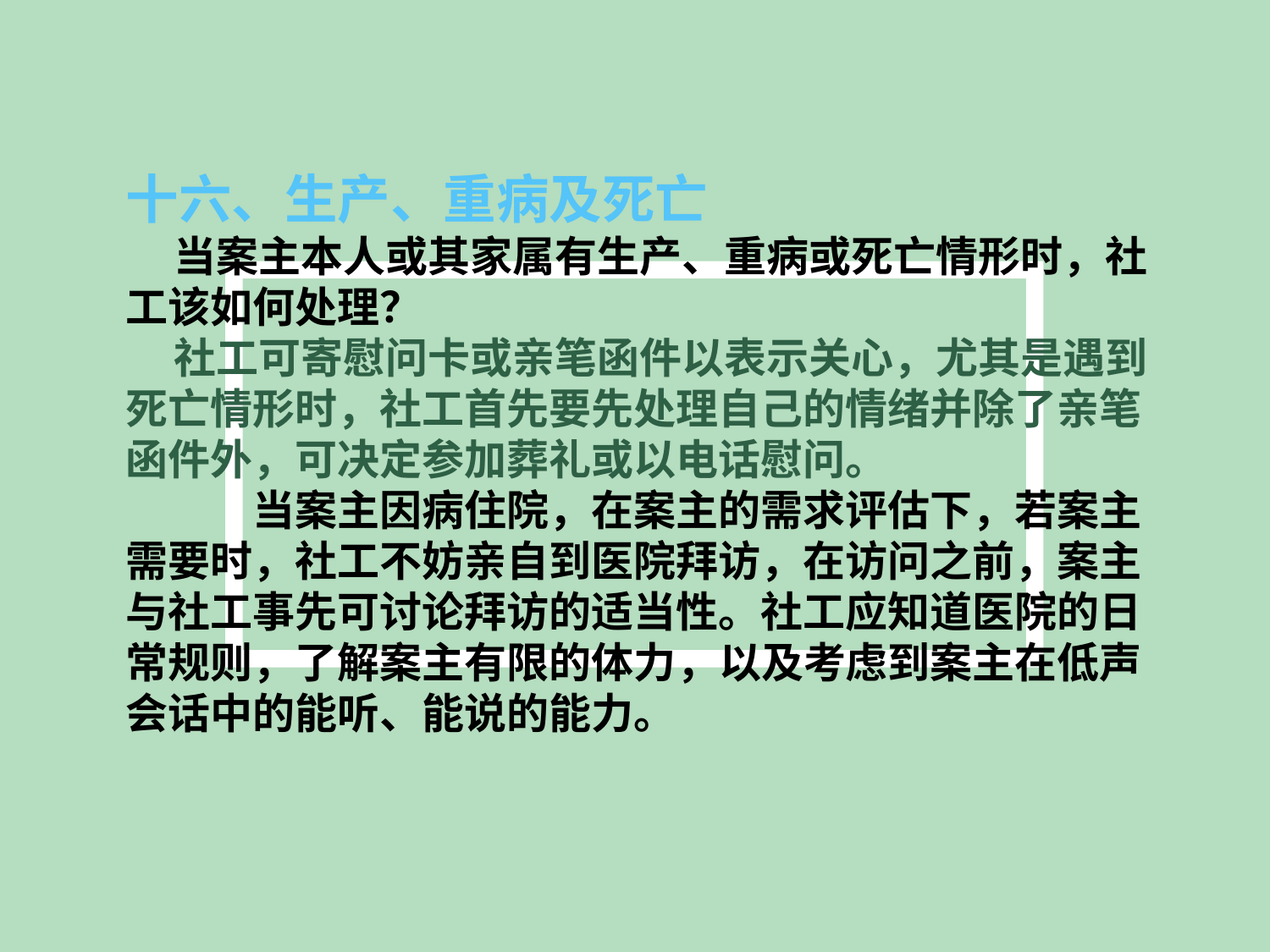

十六、生产、重病及死亡
       当案主本人或其家属有生产、重病或死亡情形时，社工该如何处理？
    社工可寄慰问卡或亲笔函件以表示关心，尤其是遇到死亡情形时，社工首先要先处理自己的情绪并除了亲笔函件外，可决定参加葬礼或以电话慰问。
	当案主因病住院，在案主的需求评估下，若案主需要时，社工不妨亲自到医院拜访，在访问之前，案主与社工事先可讨论拜访的适当性。社工应知道医院的日常规则，了解案主有限的体力，以及考虑到案主在低声会话中的能听、能说的能力。